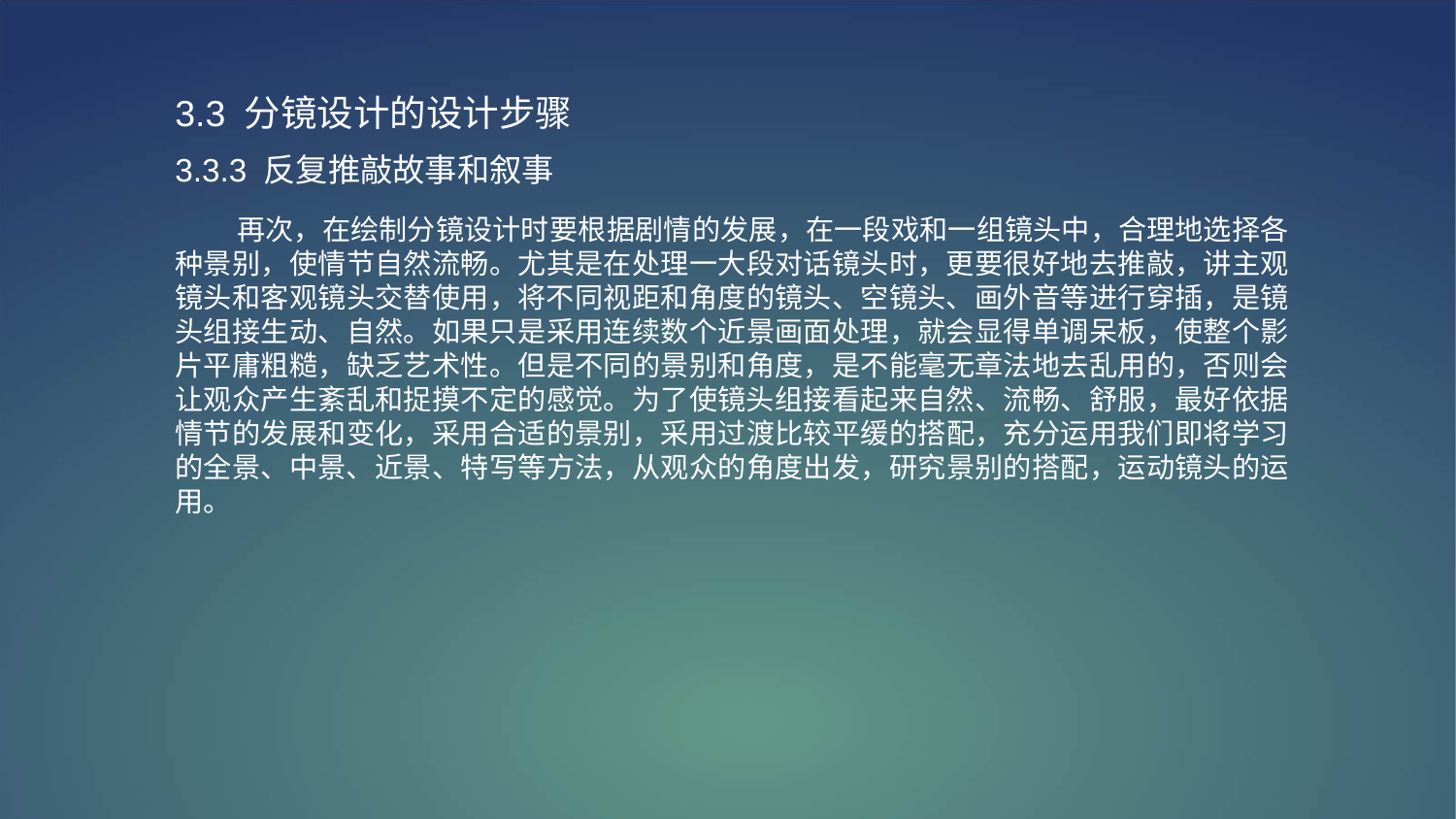

3.3 分镜设计的设计步骤
3.3.3 反复推敲故事和叙事
  再次，在绘制分镜设计时要根据剧情的发展，在一段戏和一组镜头中，合理地选择各种景别，使情节自然流畅。尤其是在处理一大段对话镜头时，更要很好地去推敲，讲主观镜头和客观镜头交替使用，将不同视距和角度的镜头、空镜头、画外音等进行穿插，是镜头组接生动、自然。如果只是采用连续数个近景画面处理，就会显得单调呆板，使整个影片平庸粗糙，缺乏艺术性。但是不同的景别和角度，是不能毫无章法地去乱用的，否则会让观众产生紊乱和捉摸不定的感觉。为了使镜头组接看起来自然、流畅、舒服，最好依据情节的发展和变化，采用合适的景别，采用过渡比较平缓的搭配，充分运用我们即将学习的全景、中景、近景、特写等方法，从观众的角度出发，研究景别的搭配，运动镜头的运用。